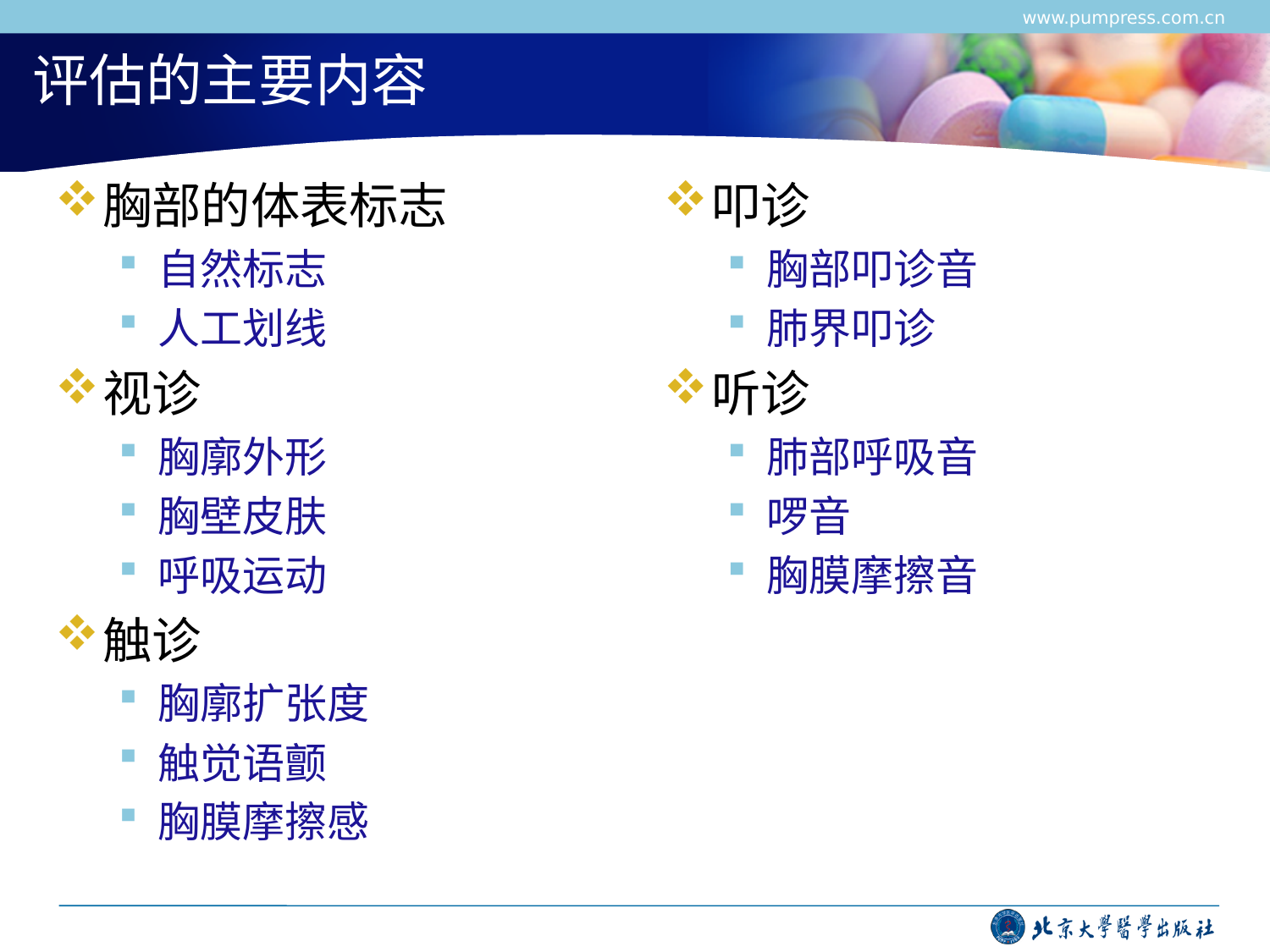

www.pumpress.com.cn
# 评估的主要内容
胸部的体表标志
自然标志
人工划线
视诊
胸廓外形
胸壁皮肤
呼吸运动
触诊
胸廓扩张度
触觉语颤
胸膜摩擦感

叩诊
胸部叩诊音
肺界叩诊
听诊
肺部呼吸音
啰音
胸膜摩擦音